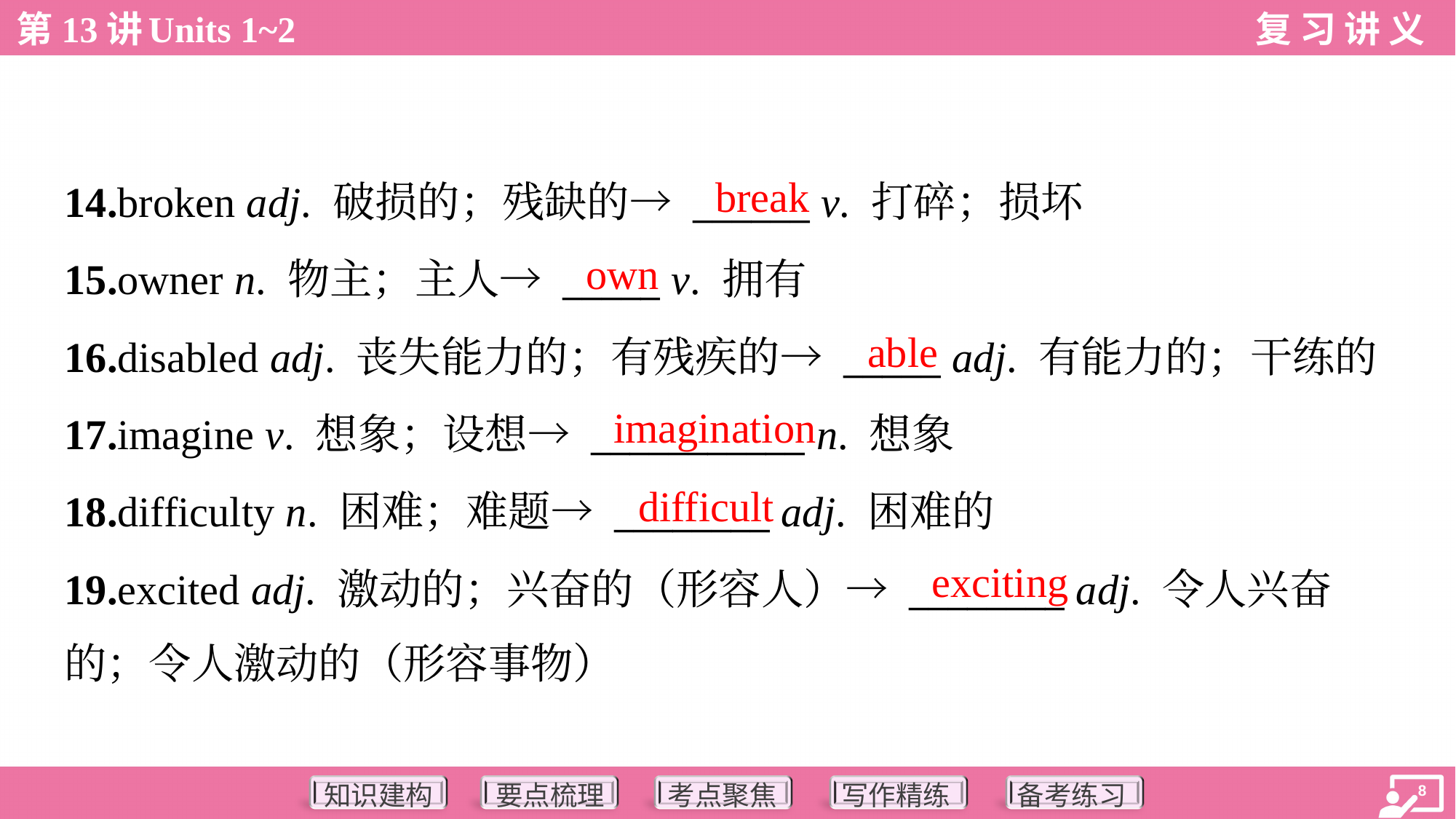

break
14.broken adj. 破损的；残缺的→ ______ v. 打碎；损坏
15.owner n. 物主；主人→ _____ v. 拥有
16.disabled adj. 丧失能力的；有残疾的→ _____ adj. 有能力的；干练的
17.imagine v. 想象；设想→ ___________ n. 想象
18.difficulty n. 困难；难题→ ________ adj. 困难的
19.excited adj. 激动的；兴奋的（形容人）→ ________ adj. 令人兴奋
的；令人激动的（形容事物）
own
able
imagination
difficult
exciting